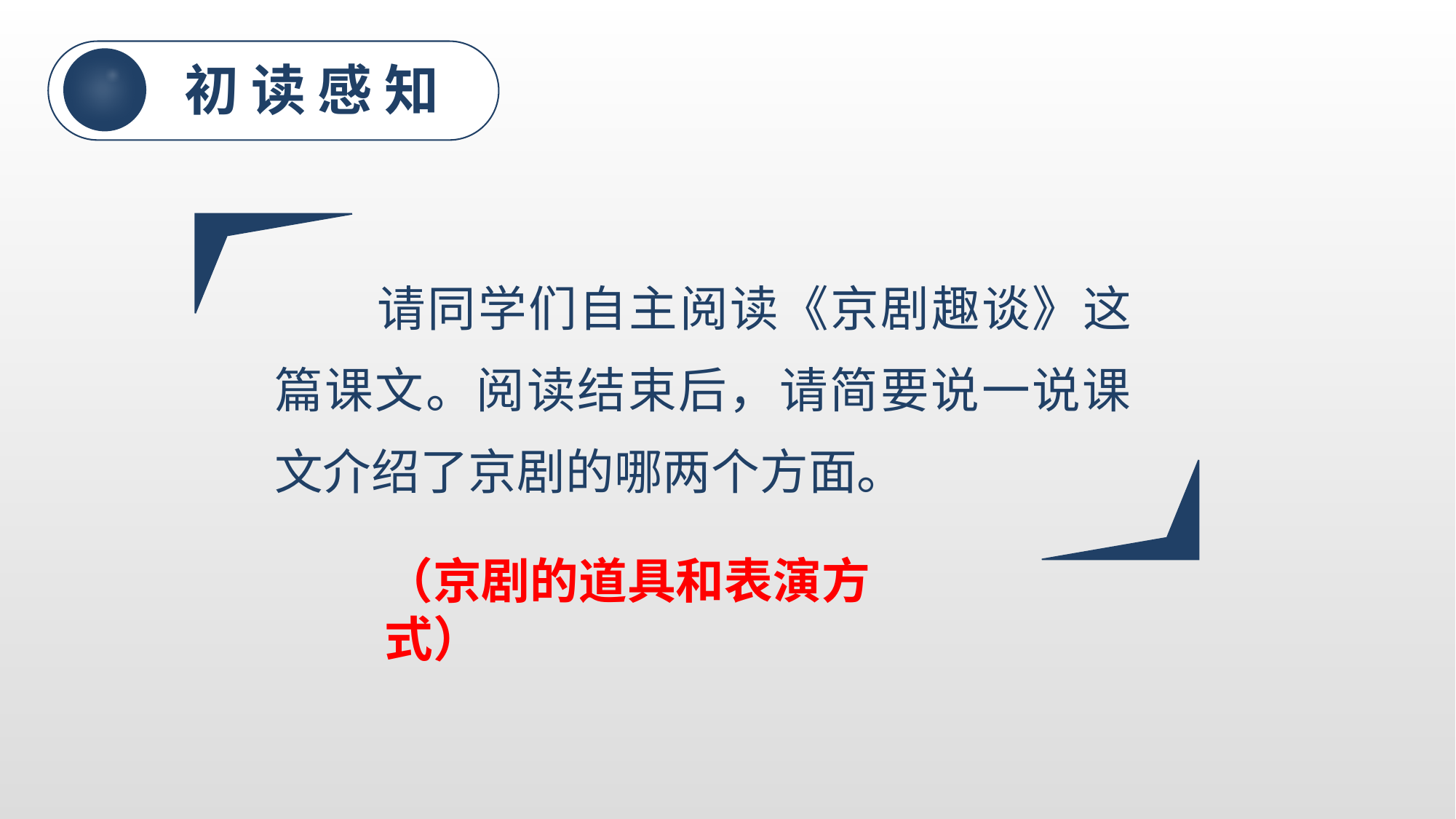

初读感知

       请同学们自主阅读《京剧趣谈》这篇课文。阅读结束后，请简要说一说课文介绍了京剧的哪两个方面。

（京剧的道具和表演方式）